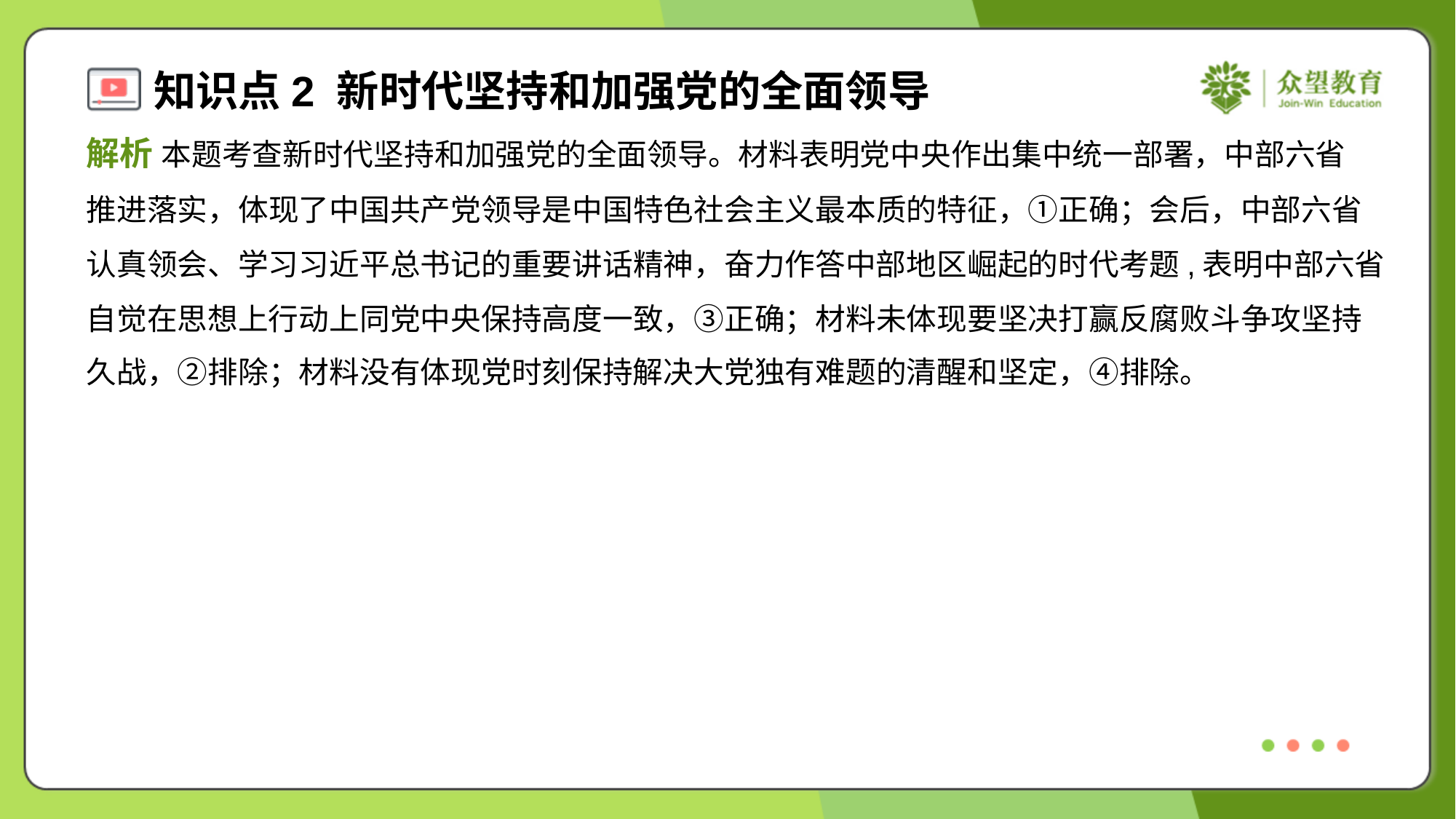

解析 本题考查新时代坚持和加强党的全面领导。材料表明党中央作出集中统一部署，中部六省
推进落实，体现了中国共产党领导是中国特色社会主义最本质的特征，①正确；会后，中部六省
认真领会、学习习近平总书记的重要讲话精神，奋力作答中部地区崛起的时代考题,表明中部六省
自觉在思想上行动上同党中央保持高度一致，③正确；材料未体现要坚决打赢反腐败斗争攻坚持
久战，②排除；材料没有体现党时刻保持解决大党独有难题的清醒和坚定，④排除。